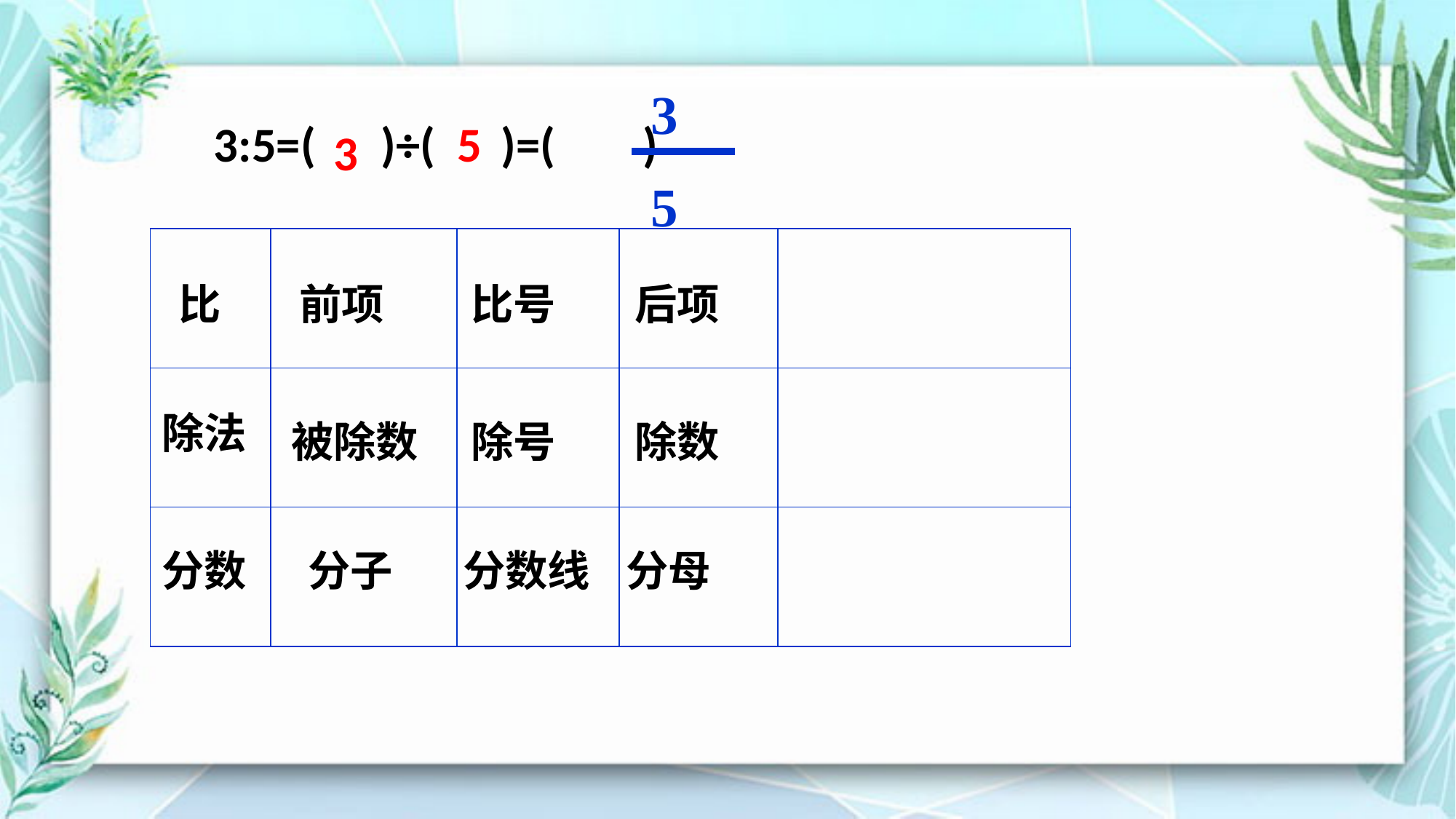

3
5
5
3:5=(      )÷(      )=(        )
3
|  |  |  |  |  |
| --- | --- | --- | --- | --- |
|  |  |  |  |  |
|  |  |  |  |  |
比
前项
比号
后项
除法
被除数
除号
除数
分数
分子
分数线
分母